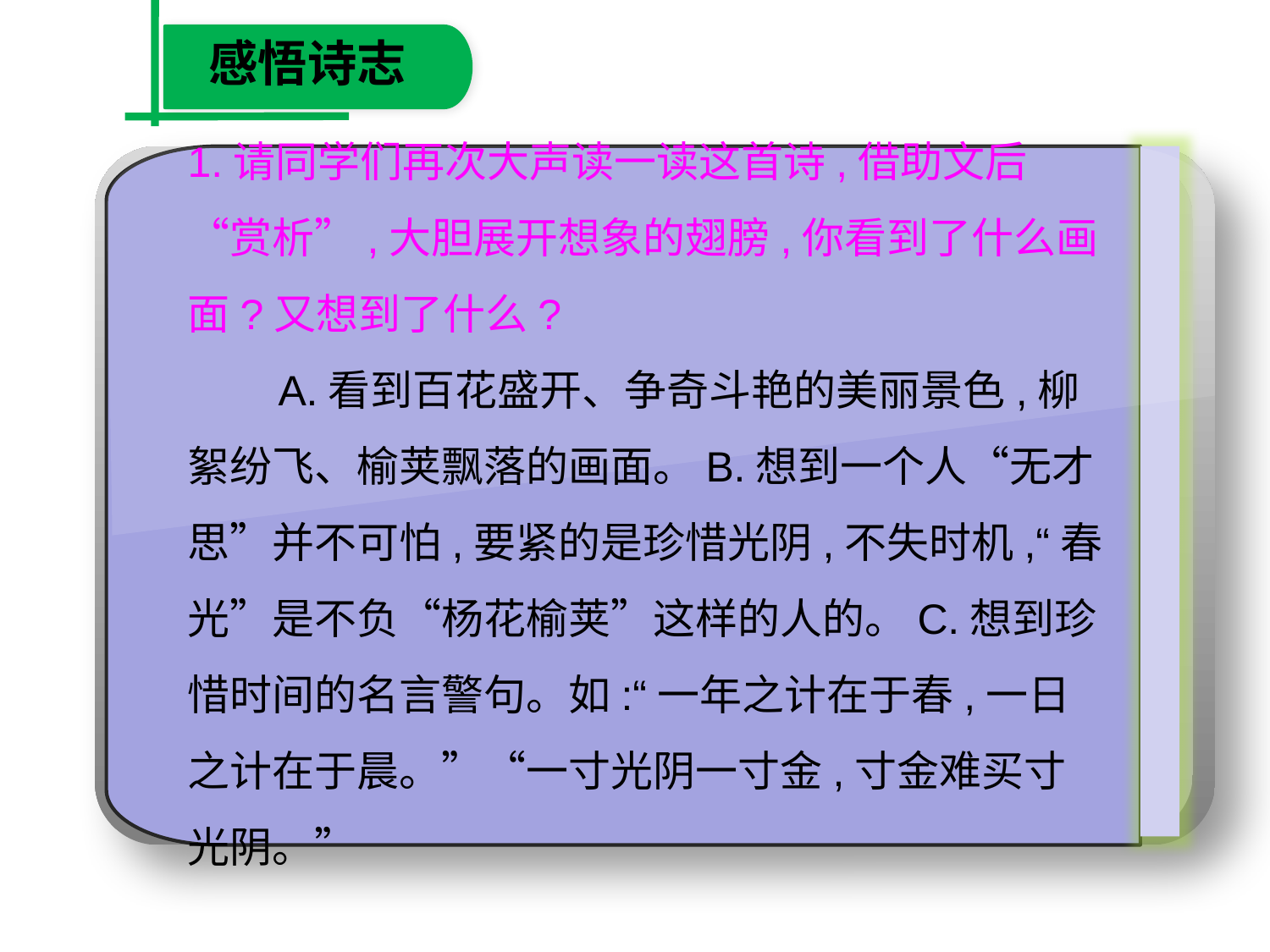

感悟诗志
1.请同学们再次大声读一读这首诗,借助文后“赏析”,大胆展开想象的翅膀,你看到了什么画面?又想到了什么?
　    A.看到百花盛开、争奇斗艳的美丽景色,柳絮纷飞、榆荚飘落的画面。B.想到一个人“无才思”并不可怕,要紧的是珍惜光阴,不失时机,“春光”是不负“杨花榆荚”这样的人的。C.想到珍惜时间的名言警句。如:“一年之计在于春,一日之计在于晨。”“一寸光阴一寸金,寸金难买寸光阴。”